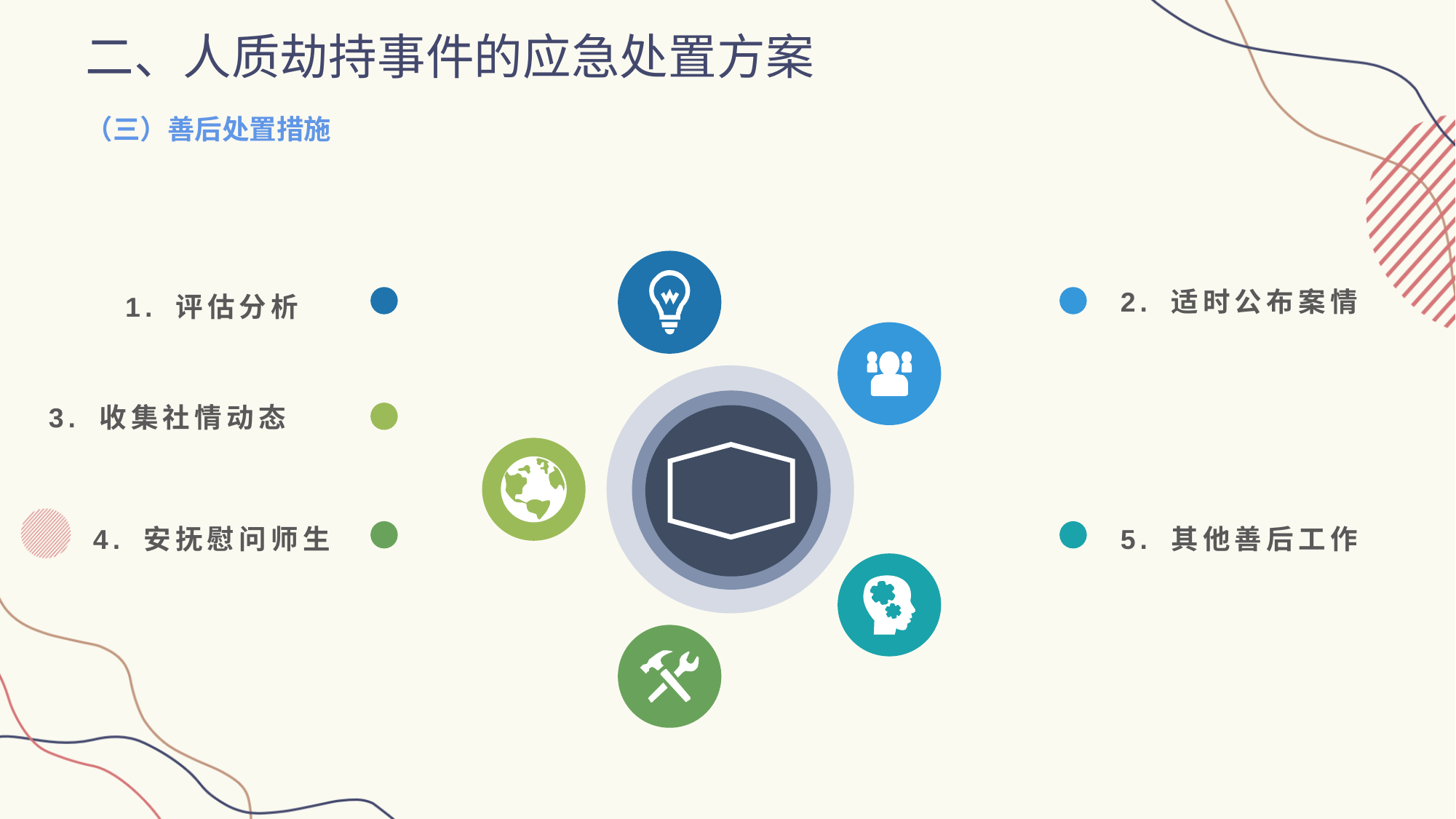

二、人质劫持事件的应急处置方案
（三）善后处置措施

2. 适时公布案情
1. 评估分析

3. 收集社情动态

4. 安抚慰问师生
5. 其他善后工作